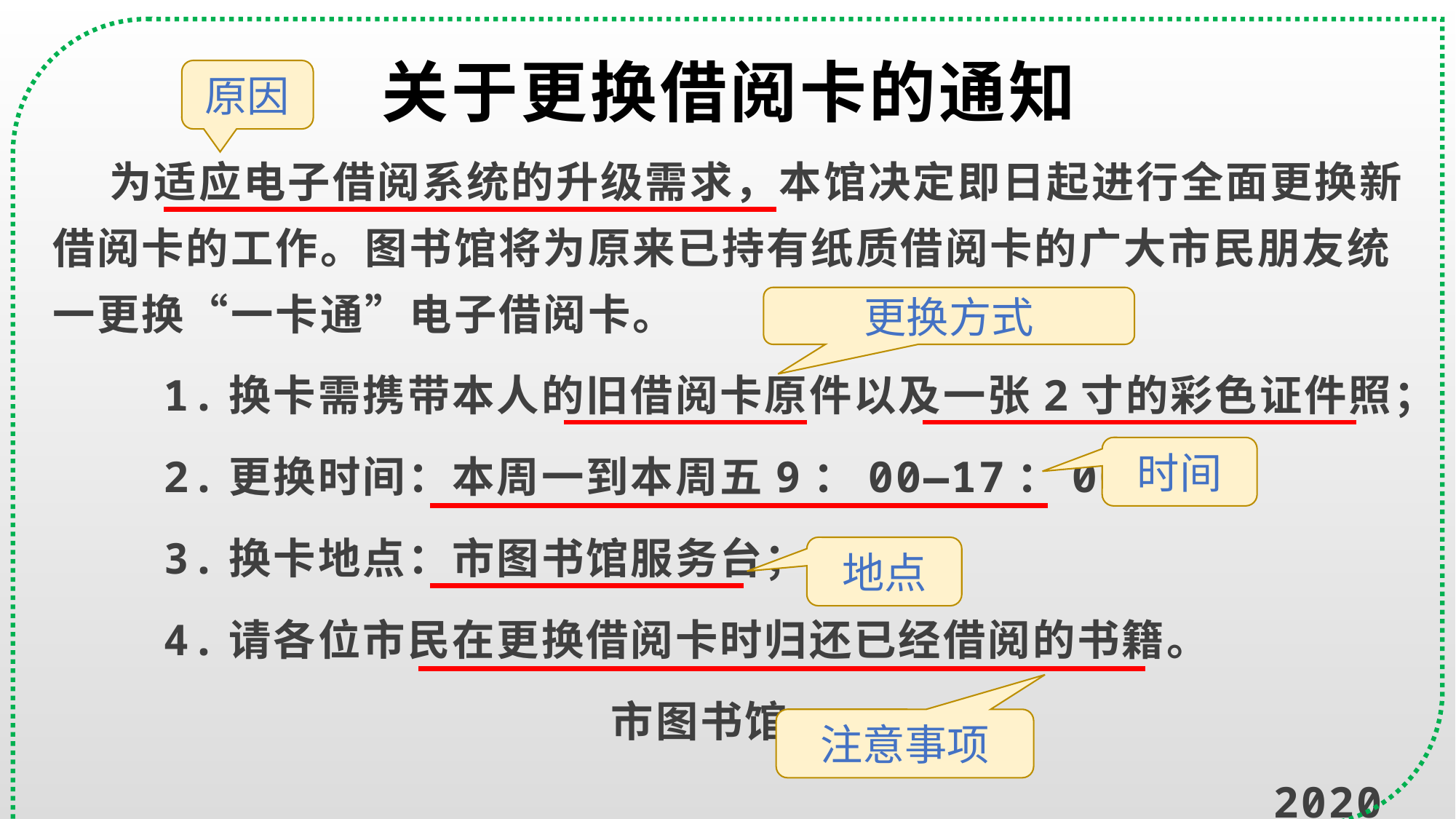

# 关于更换借阅卡的通知
原因
    为适应电子借阅系统的升级需求，本馆决定即日起进行全面更换新借阅卡的工作。图书馆将为原来已持有纸质借阅卡的广大市民朋友统一更换“一卡通”电子借阅卡。
    1.换卡需携带本人的旧借阅卡原件以及一张2寸的彩色证件照；
    2.更换时间：本周一到本周五9：00—17：00；
    3.换卡地点：市图书馆服务台；
    4.请各位市民在更换借阅卡时归还已经借阅的书籍。
                                              市图书馆
                                            2020年3月9日
更换方式
时间
地点
注意事项